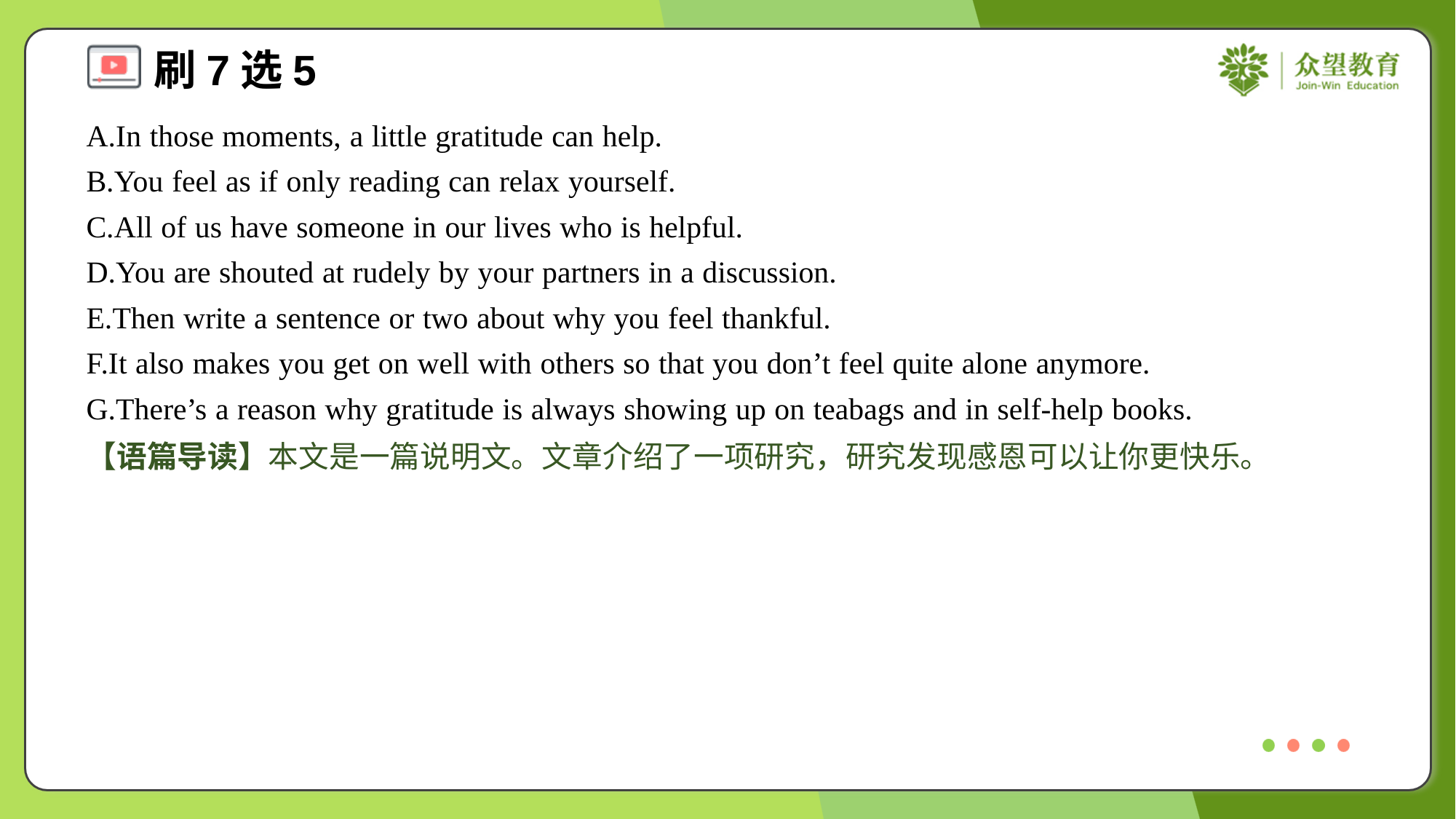

A.In those moments, a little gratitude can help.
B.You feel as if only reading can relax yourself.
C.All of us have someone in our lives who is helpful.
D.You are shouted at rudely by your partners in a discussion.
E.Then write a sentence or two about why you feel thankful.
F.It also makes you get on well with others so that you don’t feel quite alone anymore.
G.There’s a reason why gratitude is always showing up on teabags and in self-help books.
【语篇导读】本文是一篇说明文。文章介绍了一项研究，研究发现感恩可以让你更快乐。